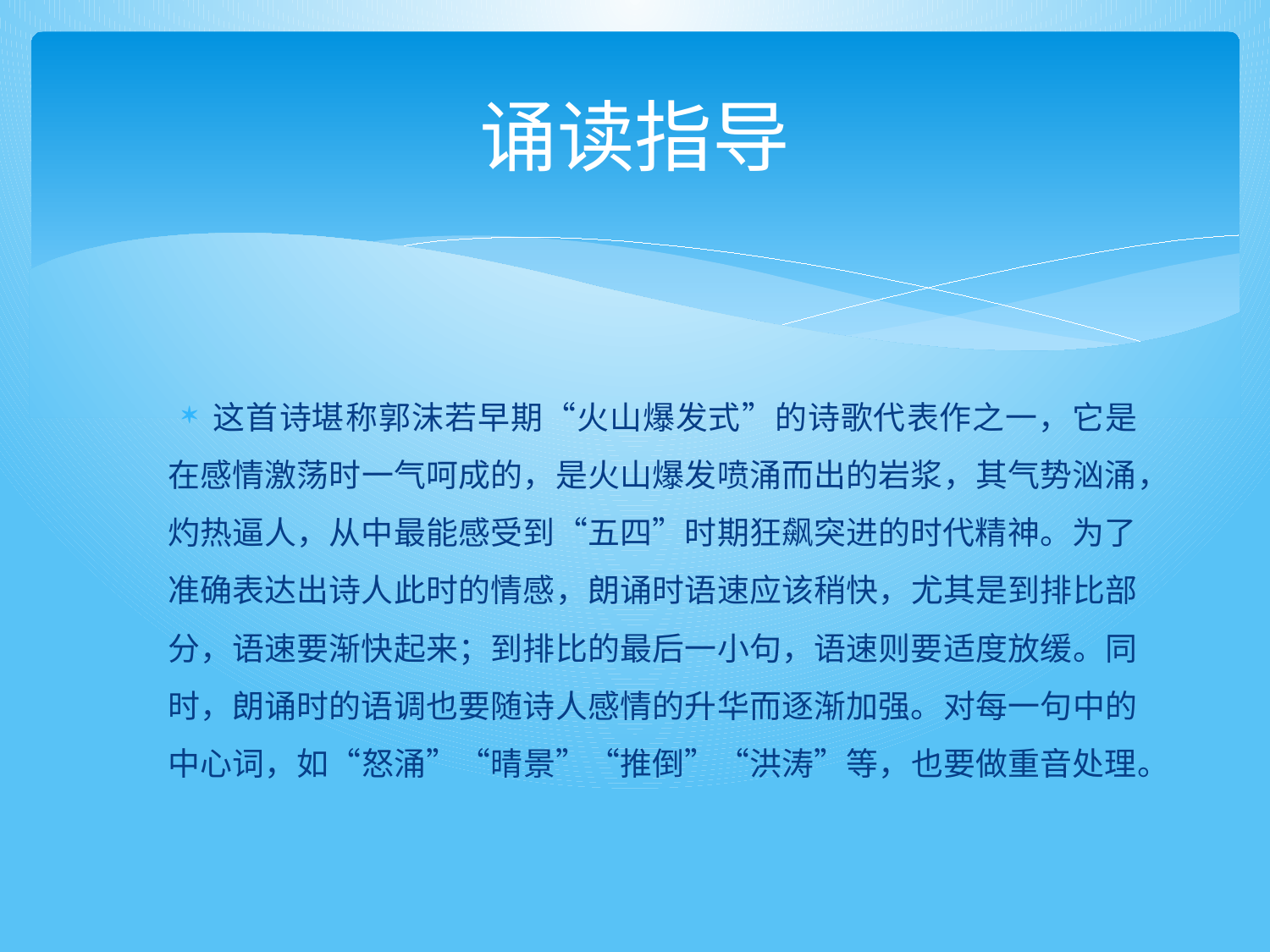

# 诵读指导
这首诗堪称郭沫若早期“火山爆发式”的诗歌代表作之一，它是在感情激荡时一气呵成的，是火山爆发喷涌而出的岩浆，其气势汹涌，灼热逼人，从中最能感受到“五四”时期狂飙突进的时代精神。为了准确表达出诗人此时的情感，朗诵时语速应该稍快，尤其是到排比部分，语速要渐快起来；到排比的最后一小句，语速则要适度放缓。同时，朗诵时的语调也要随诗人感情的升华而逐渐加强。对每一句中的中心词，如“怒涌”“晴景”“推倒”“洪涛”等，也要做重音处理。